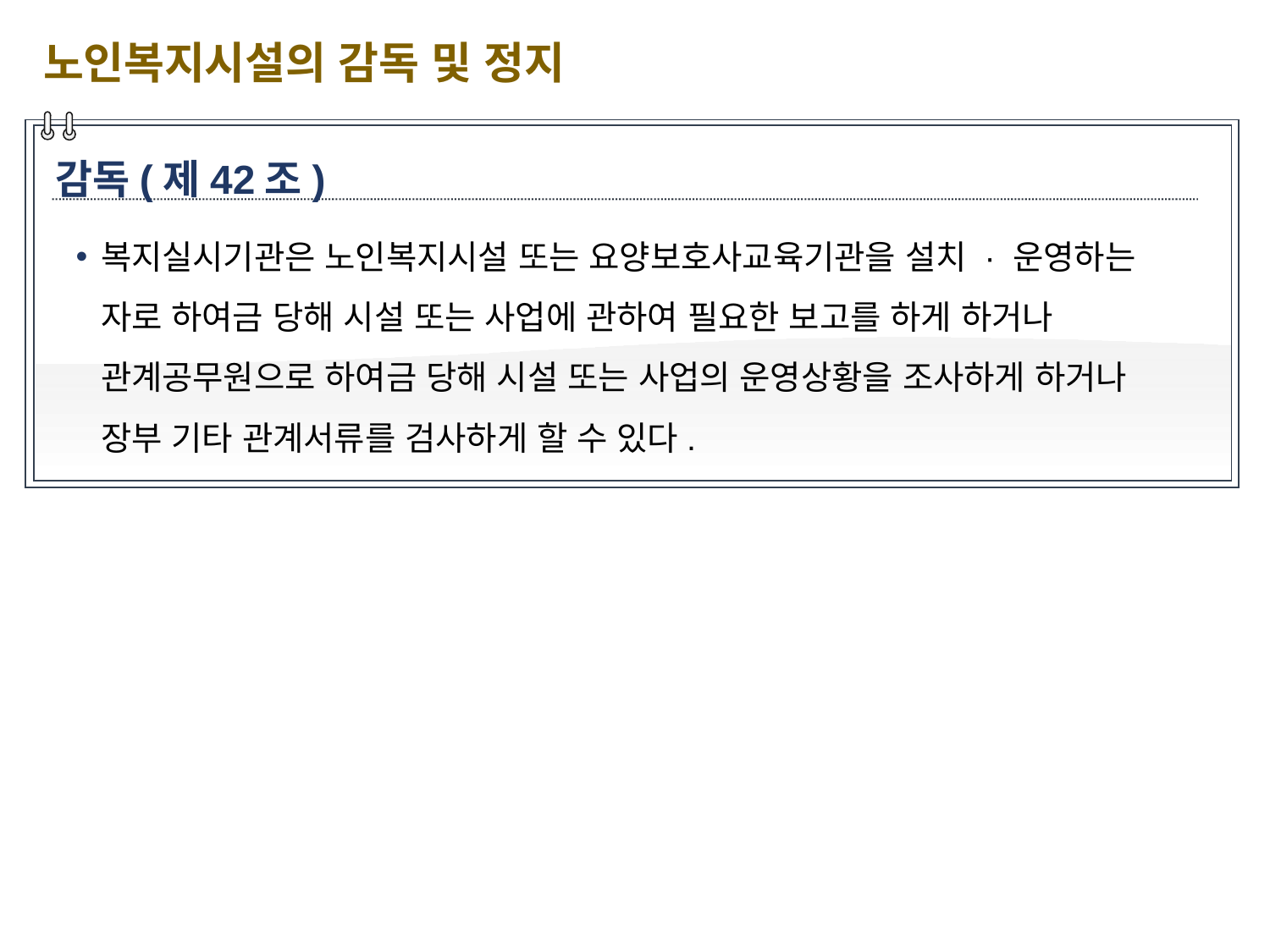

노인복지시설의 감독 및 정지

감독(제42조)

복지실시기관은 노인복지시설 또는 요양보호사교육기관을 설치 · 운영하는 자로 하여금 당해 시설 또는 사업에 관하여 필요한 보고를 하게 하거나 관계공무원으로 하여금 당해 시설 또는 사업의 운영상황을 조사하게 하거나 장부 기타 관계서류를 검사하게 할 수 있다.